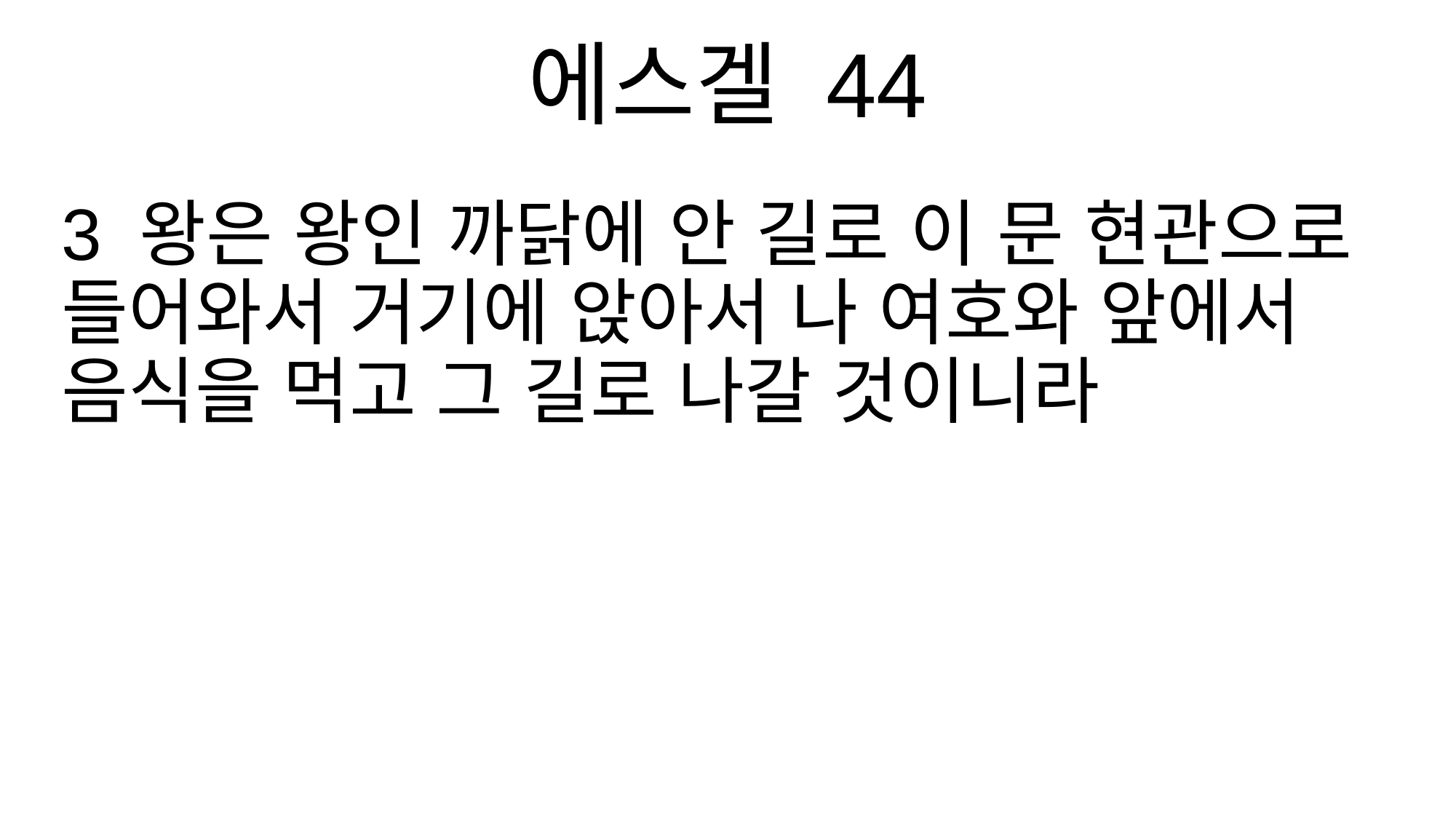

에스겔 44
3 왕은 왕인 까닭에 안 길로 이 문 현관으로 들어와서 거기에 앉아서 나 여호와 앞에서 음식을 먹고 그 길로 나갈 것이니라